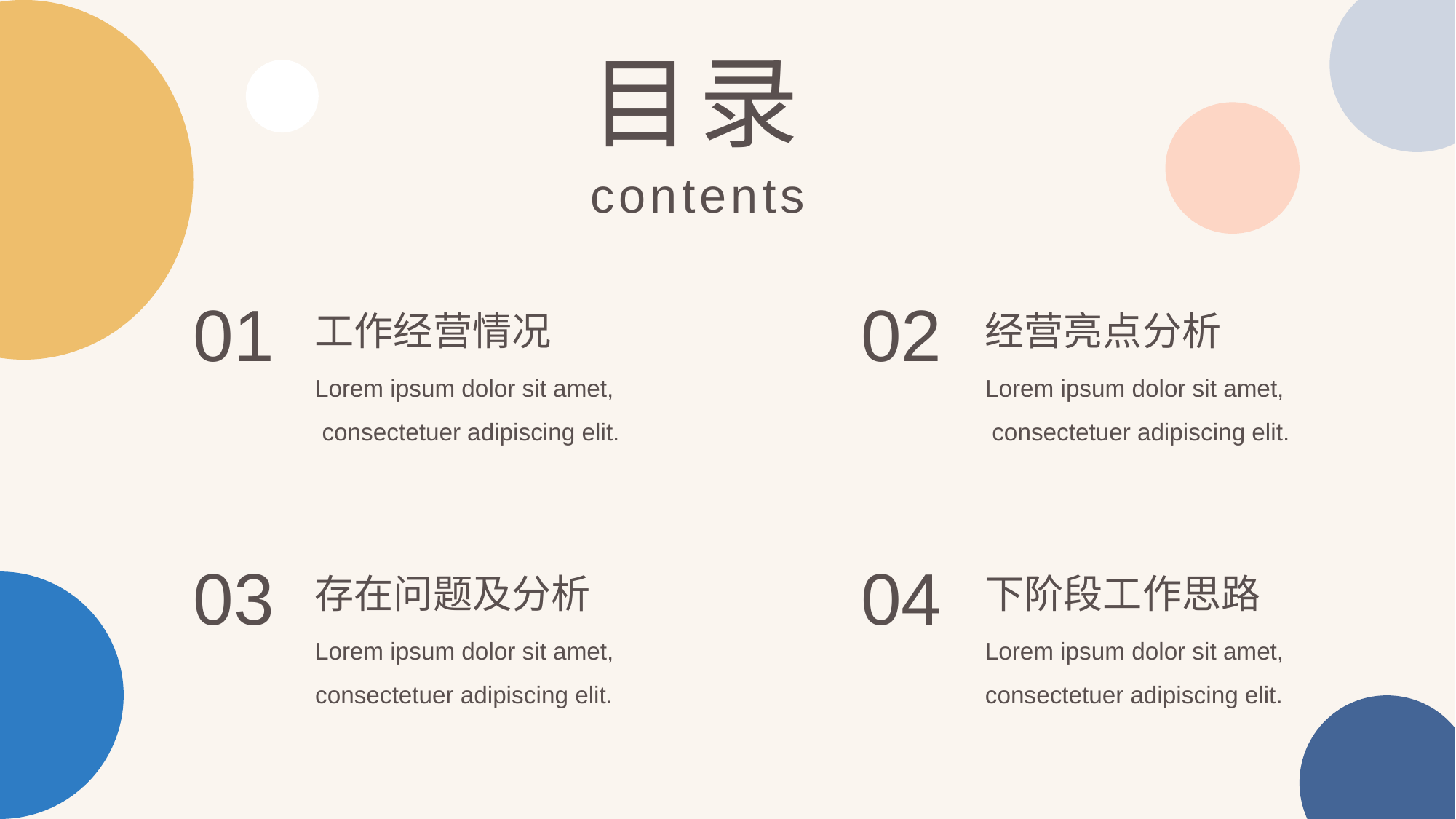

目录
contents

01
02
工作经营情况
经营亮点分析
Lorem ipsum dolor sit amet,
 consectetuer adipiscing elit.
Lorem ipsum dolor sit amet,
 consectetuer adipiscing elit.
03
04
存在问题及分析
下阶段工作思路

Lorem ipsum dolor sit amet,
consectetuer adipiscing elit.
Lorem ipsum dolor sit amet,
consectetuer adipiscing elit.